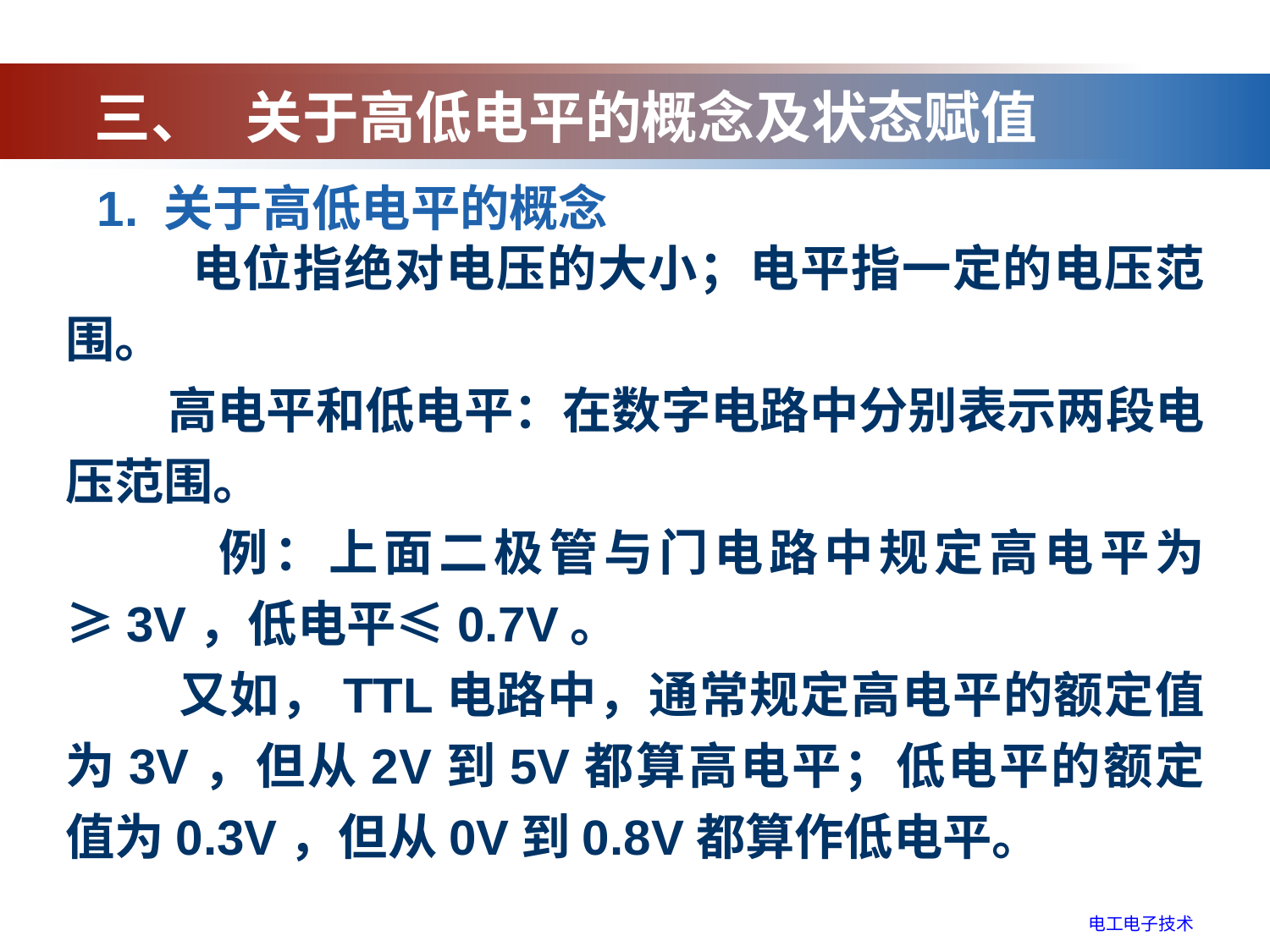

# 三、   关于高低电平的概念及状态赋值
1. 关于高低电平的概念
         电位指绝对电压的大小；电平指一定的电压范围。
        高电平和低电平：在数字电路中分别表示两段电压范围。
        例：上面二极管与门电路中规定高电平为≥3V，低电平≤0.7V。
        又如，TTL电路中，通常规定高电平的额定值为3V，但从2V到5V都算高电平；低电平的额定值为0.3V，但从0V到0.8V都算作低电平。
电工电子技术
56